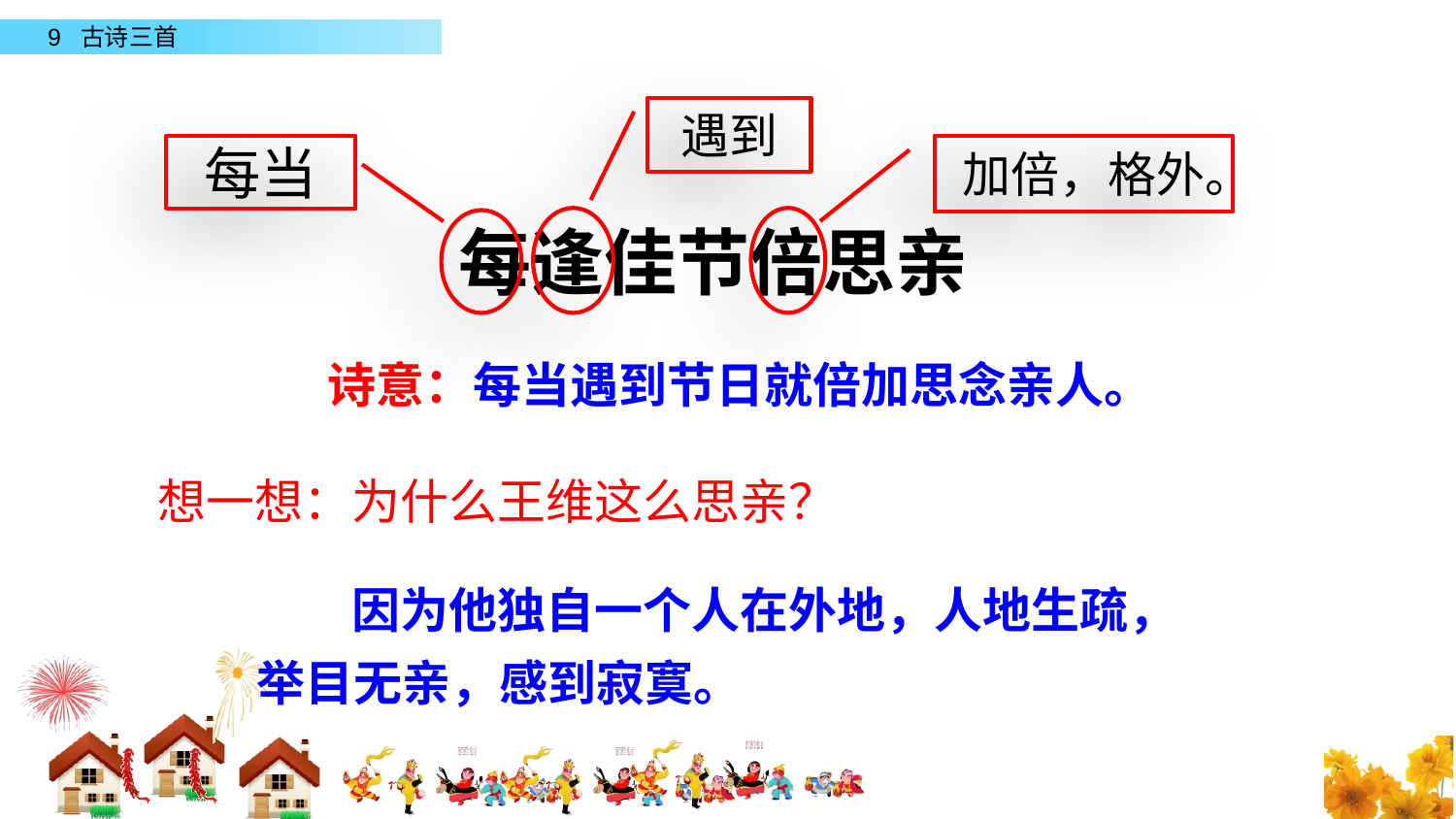

遇到

每当
加倍，格外。

每逢佳节倍思亲
诗意：每当遇到节日就倍加思念亲人。
想一想：为什么王维这么思亲？
 因为他独自一个人在外地，人地生疏，举目无亲，感到寂寞。